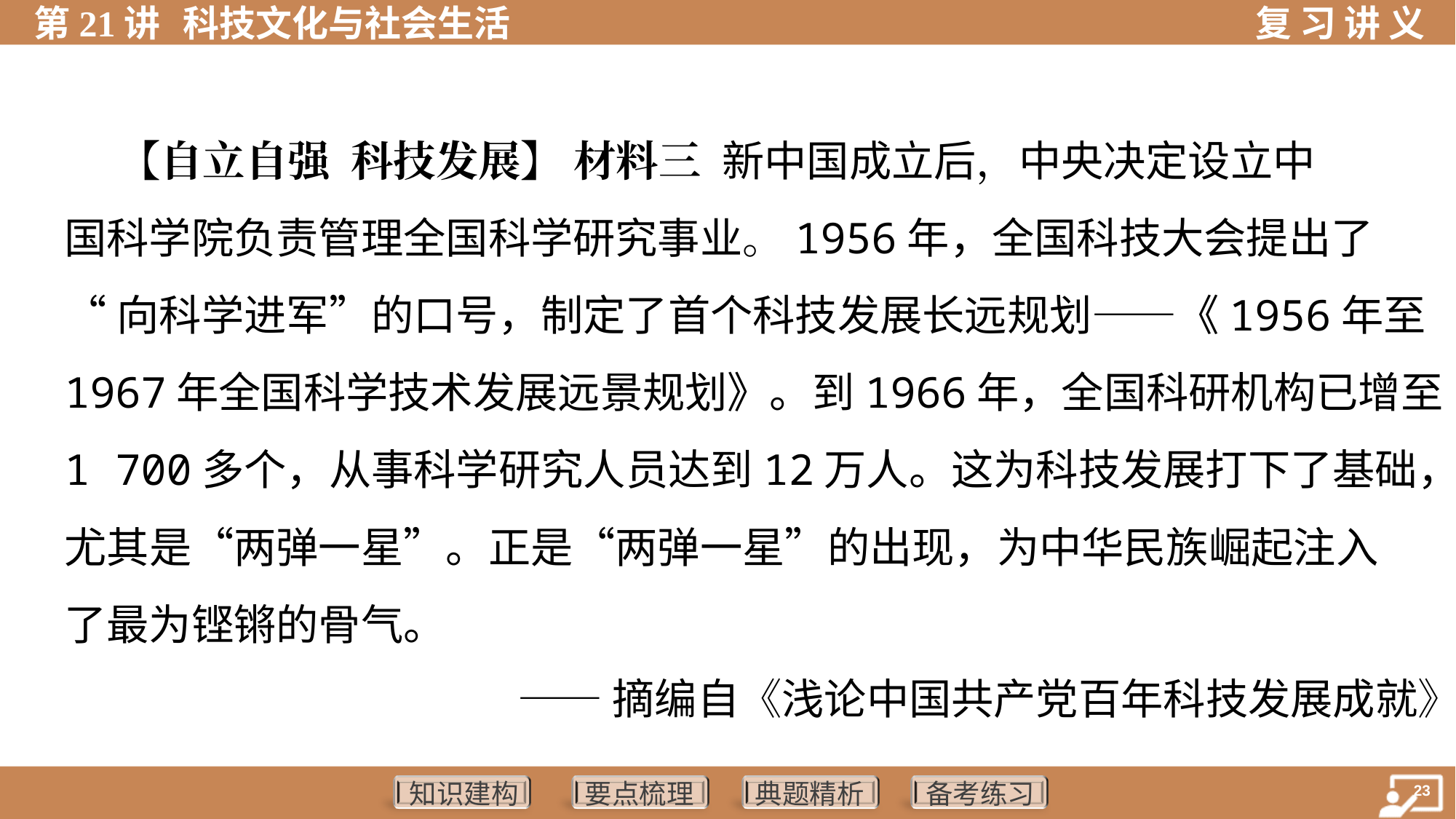

【自立自强  科技发展】 材料三  新中国成立后，中央决定设立中
国科学院负责管理全国科学研究事业。1956年，全国科技大会提出了
“向科学进军”的口号，制定了首个科技发展长远规划——《1956年至
1967年全国科学技术发展远景规划》。到1966年，全国科研机构已增至
1 700多个，从事科学研究人员达到12万人。这为科技发展打下了基础，
尤其是“两弹一星”。正是“两弹一星”的出现，为中华民族崛起注入
了最为铿锵的骨气。
——摘编自《浅论中国共产党百年科技发展成就》